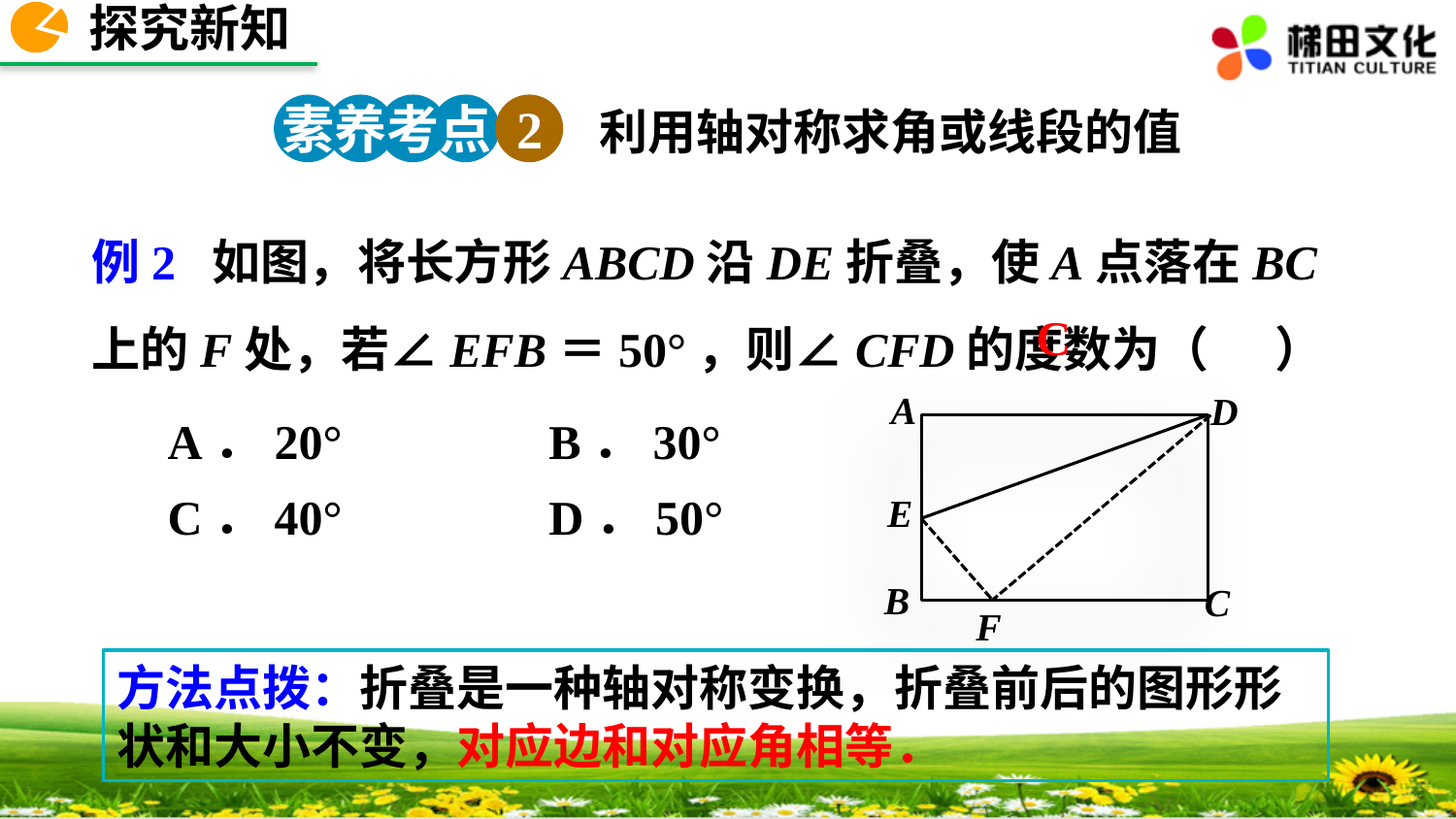

探究新知

素养考点 2

利用轴对称求角或线段的值
例2  如图，将长方形ABCD沿DE折叠，使A点落在BC上的F处，若∠EFB＝50°，则∠CFD的度数为（      ）
C
A
D

E
B
C
F
A．20°                 B．30°
C．40°                 D．50°
方法点拨：折叠是一种轴对称变换，折叠前后的图形形状和大小不变，对应边和对应角相等．